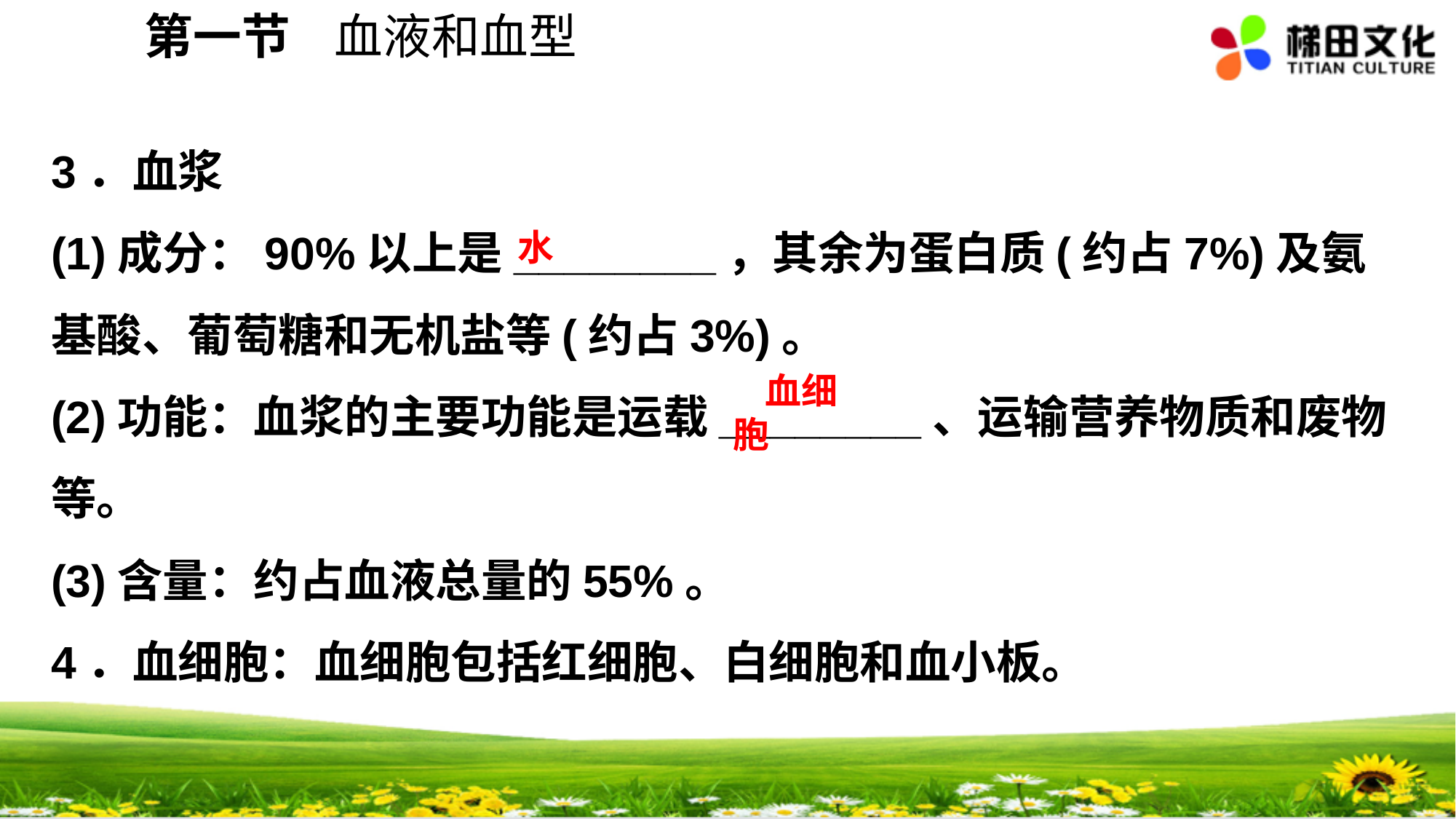

第一节    血液和血型
3．血浆
(1)成分：90%以上是________，其余为蛋白质(约占7%)及氨基酸、葡萄糖和无机盐等(约占3%)。
(2)功能：血浆的主要功能是运载________、运输营养物质和废物等。
(3)含量：约占血液总量的55%。
4．血细胞：血细胞包括红细胞、白细胞和血小板。
水
血细胞